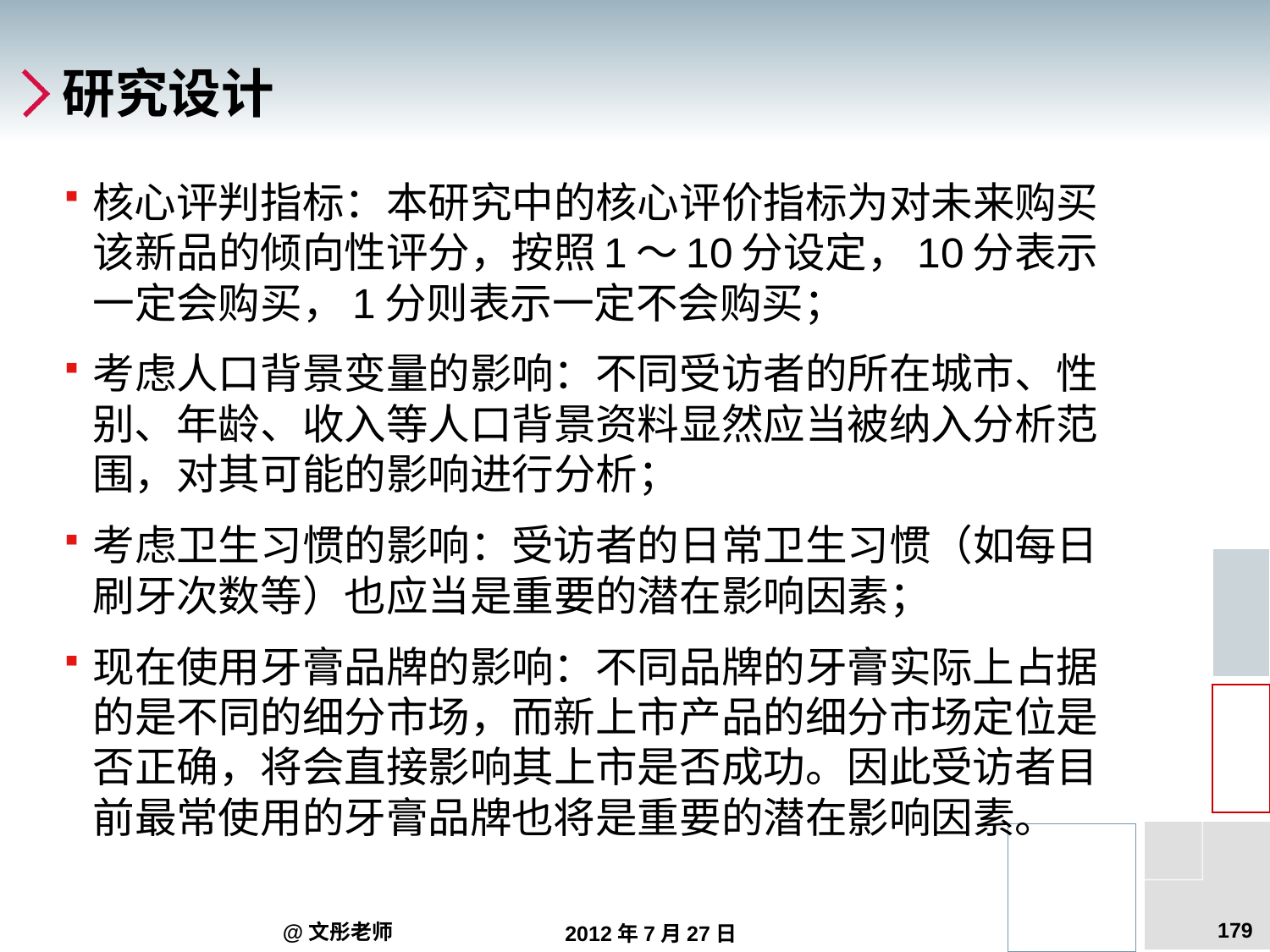

# 研究设计
核心评判指标：本研究中的核心评价指标为对未来购买该新品的倾向性评分，按照1～10分设定，10分表示一定会购买，1分则表示一定不会购买；
考虑人口背景变量的影响：不同受访者的所在城市、性别、年龄、收入等人口背景资料显然应当被纳入分析范围，对其可能的影响进行分析；
考虑卫生习惯的影响：受访者的日常卫生习惯（如每日刷牙次数等）也应当是重要的潜在影响因素；
现在使用牙膏品牌的影响：不同品牌的牙膏实际上占据的是不同的细分市场，而新上市产品的细分市场定位是否正确，将会直接影响其上市是否成功。因此受访者目前最常使用的牙膏品牌也将是重要的潜在影响因素。

179
@文彤老师

2012年7月27日